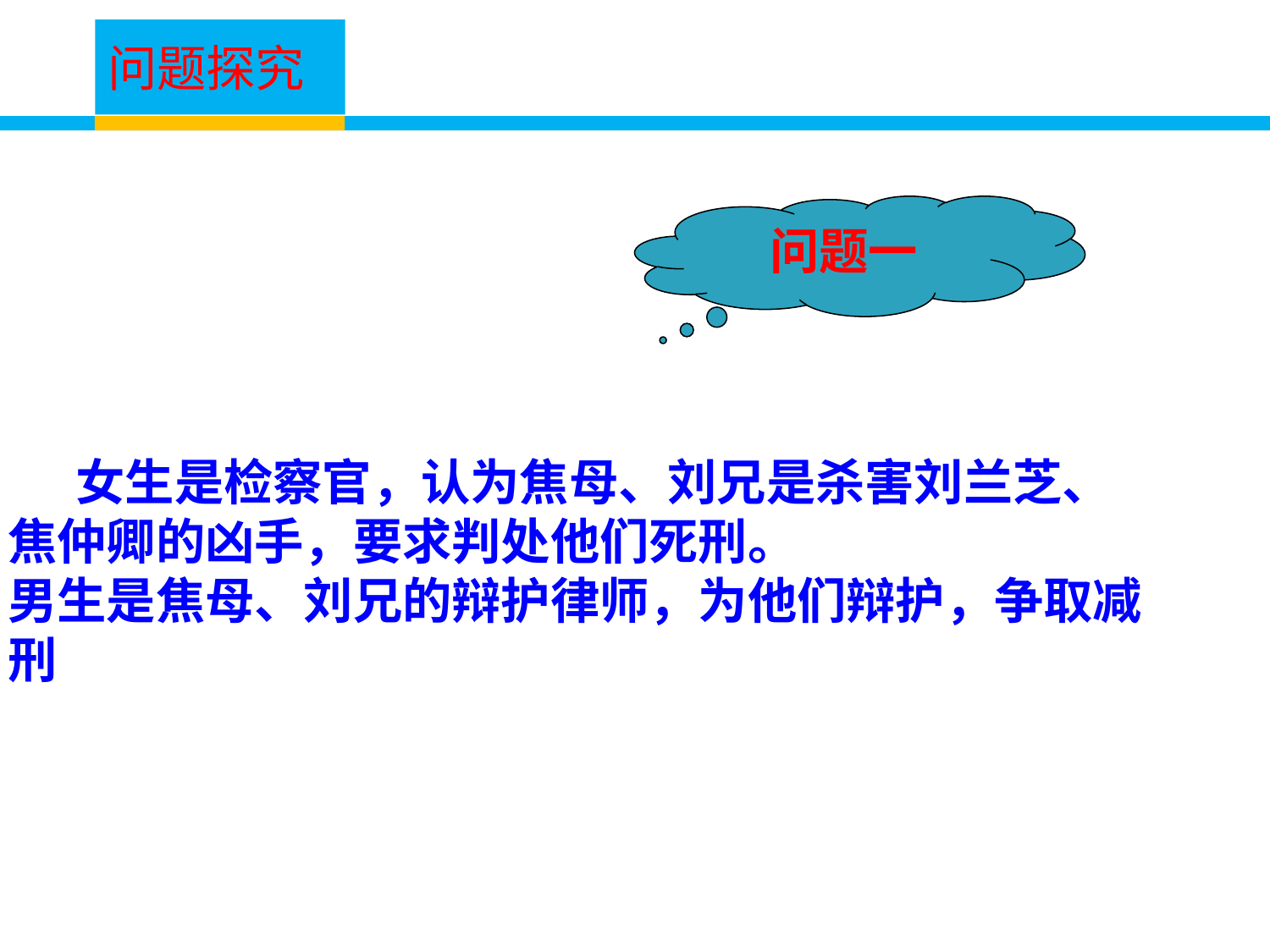

问题探究

问题一
# 女生是检察官，认为焦母、刘兄是杀害刘兰芝、焦仲卿的凶手，要求判处他们死刑。 男生是焦母、刘兄的辩护律师，为他们辩护，争取减刑